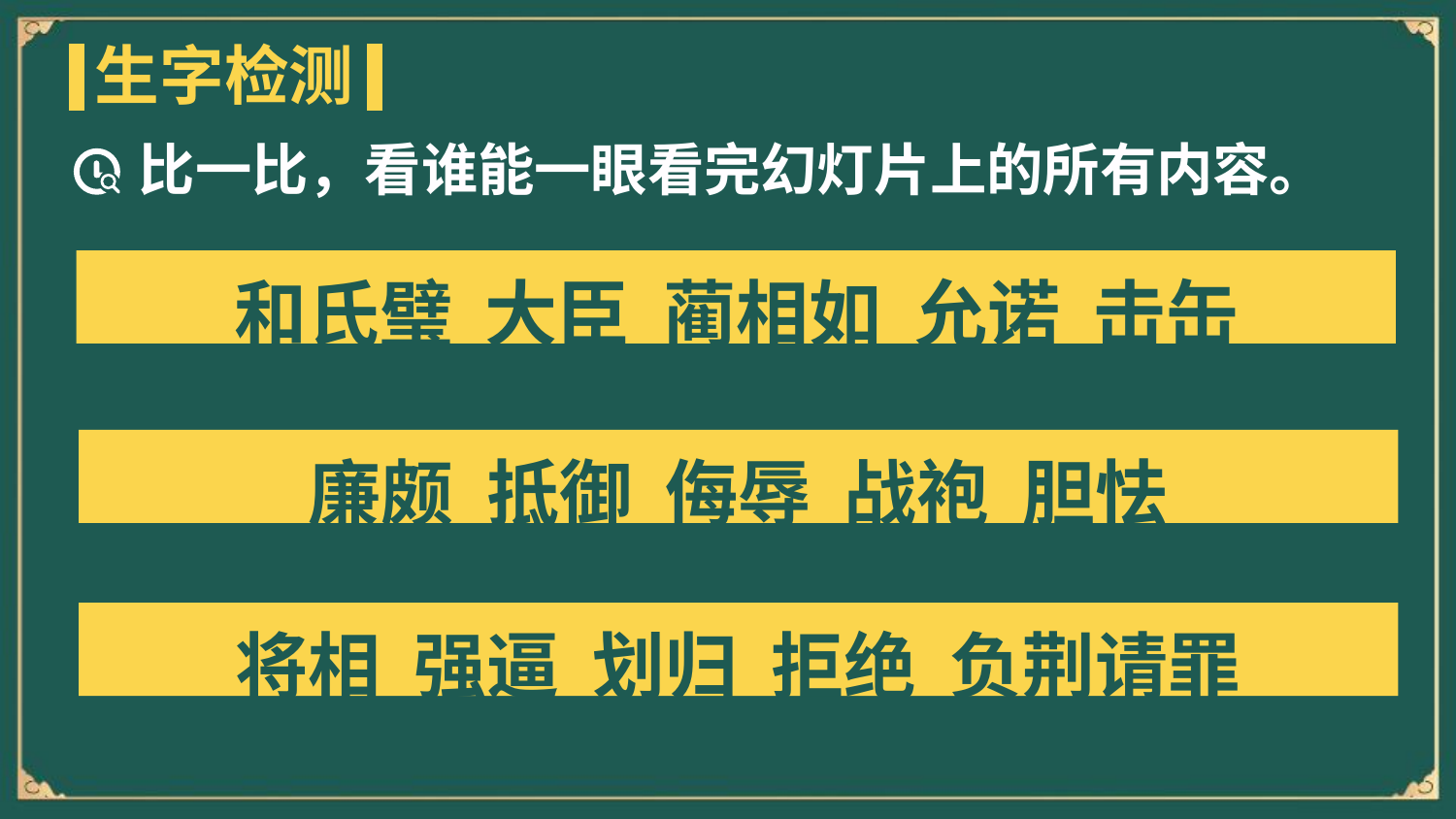

生字检测
比一比，看谁能一眼看完幻灯片上的所有内容。

和氏璧  大臣  蔺相如  允诺  击缶

廉颇  抵御  侮辱  战袍  胆怯

将相  强逼  划归  拒绝  负荆请罪